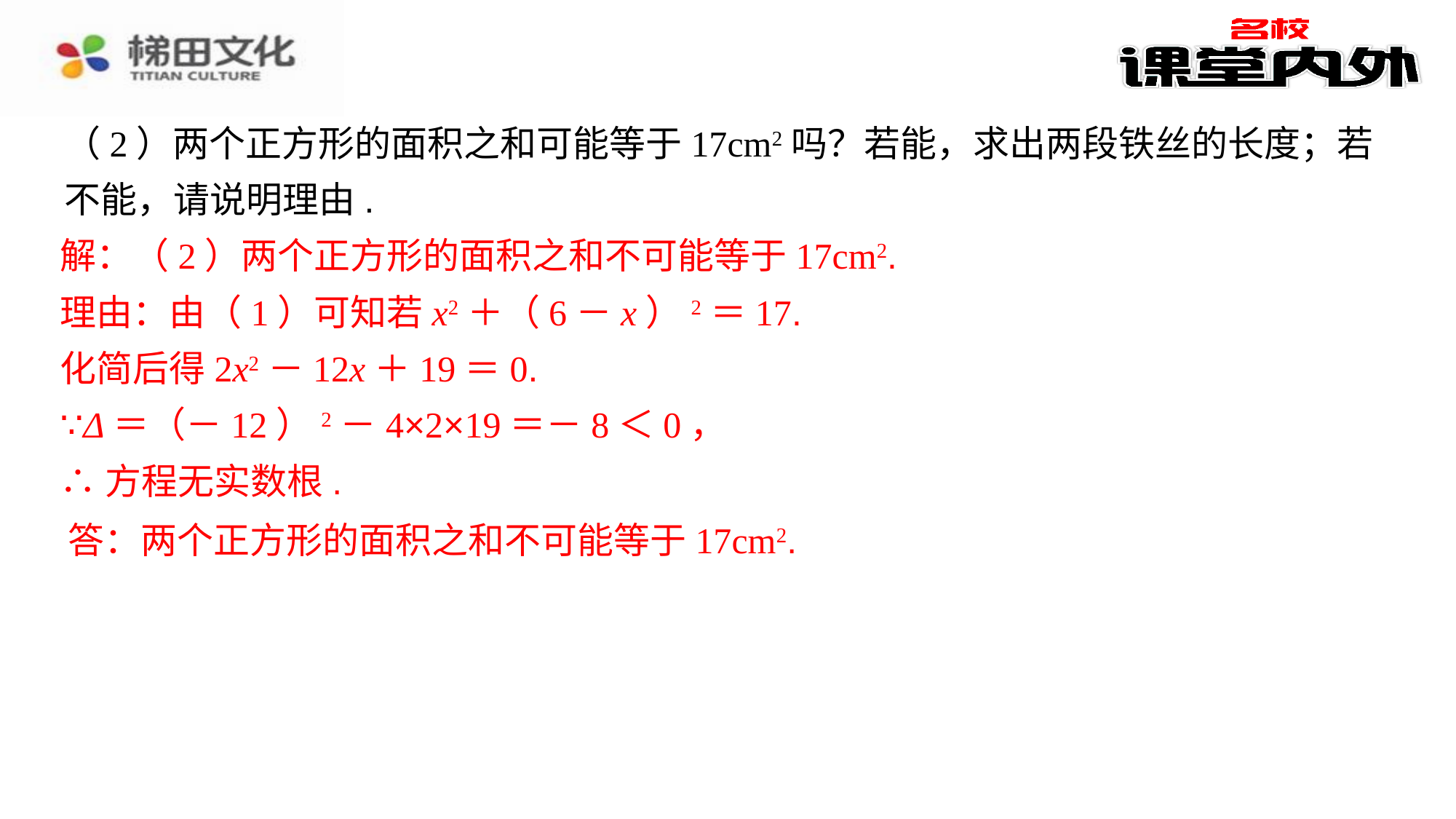

（2）两个正方形的面积之和可能等于17cm2吗？若能，求出两段铁丝的长度；若不能，请说明理由.
解：（2）两个正方形的面积之和不可能等于17cm2.
理由：由（1）可知若x2＋（6－x）2＝17.
化简后得2x2－12x＋19＝0.
∵Δ＝（－12）2－4×2×19＝－8＜0，
∴方程无实数根.
答：两个正方形的面积之和不可能等于17cm2.